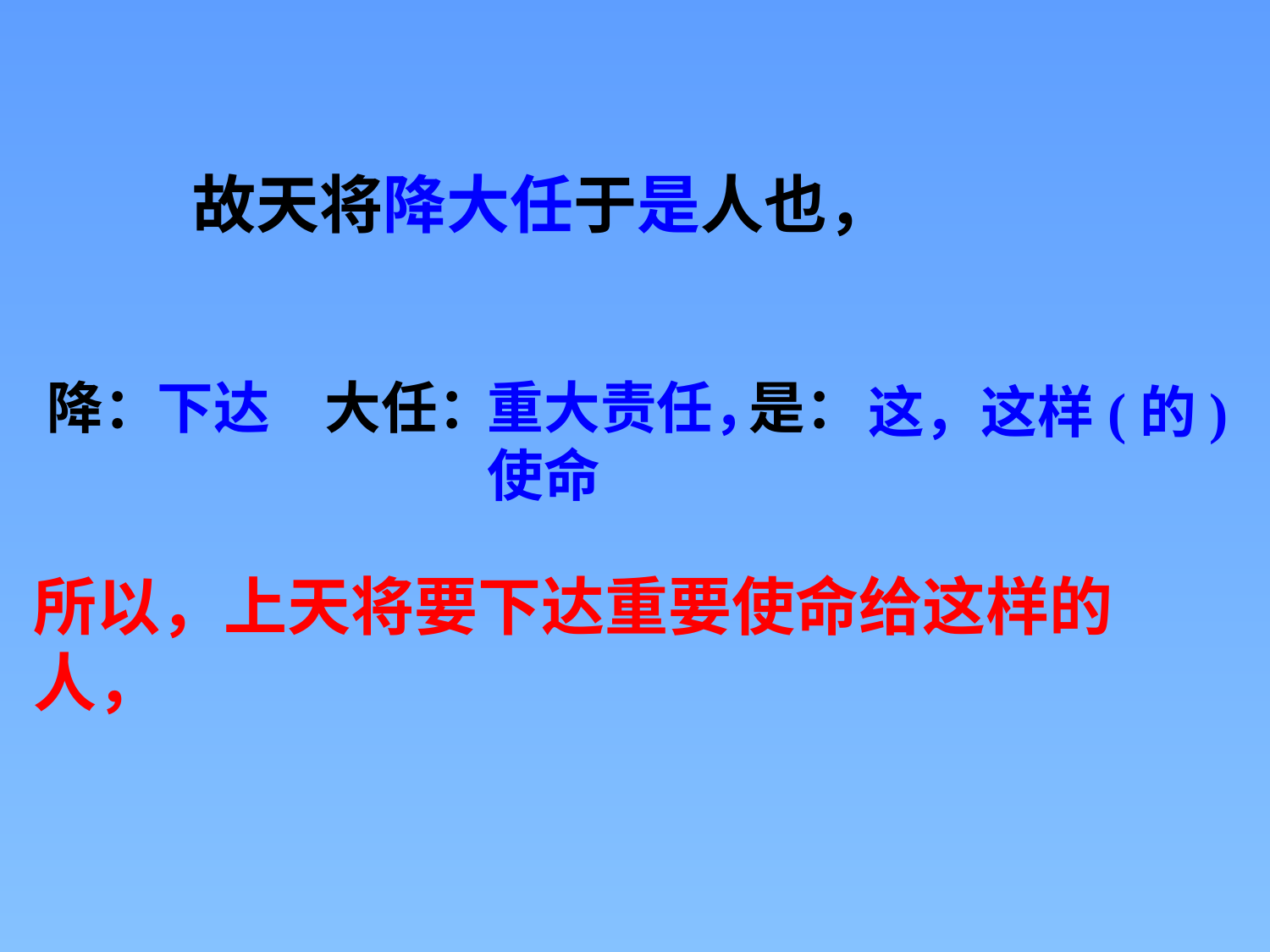

故天将降大任于是人也，
下达
降：　　    大任：　        　   是：
重大责任，
使命
这，这样(的)
所以，上天将要下达重要使命给这样的人，